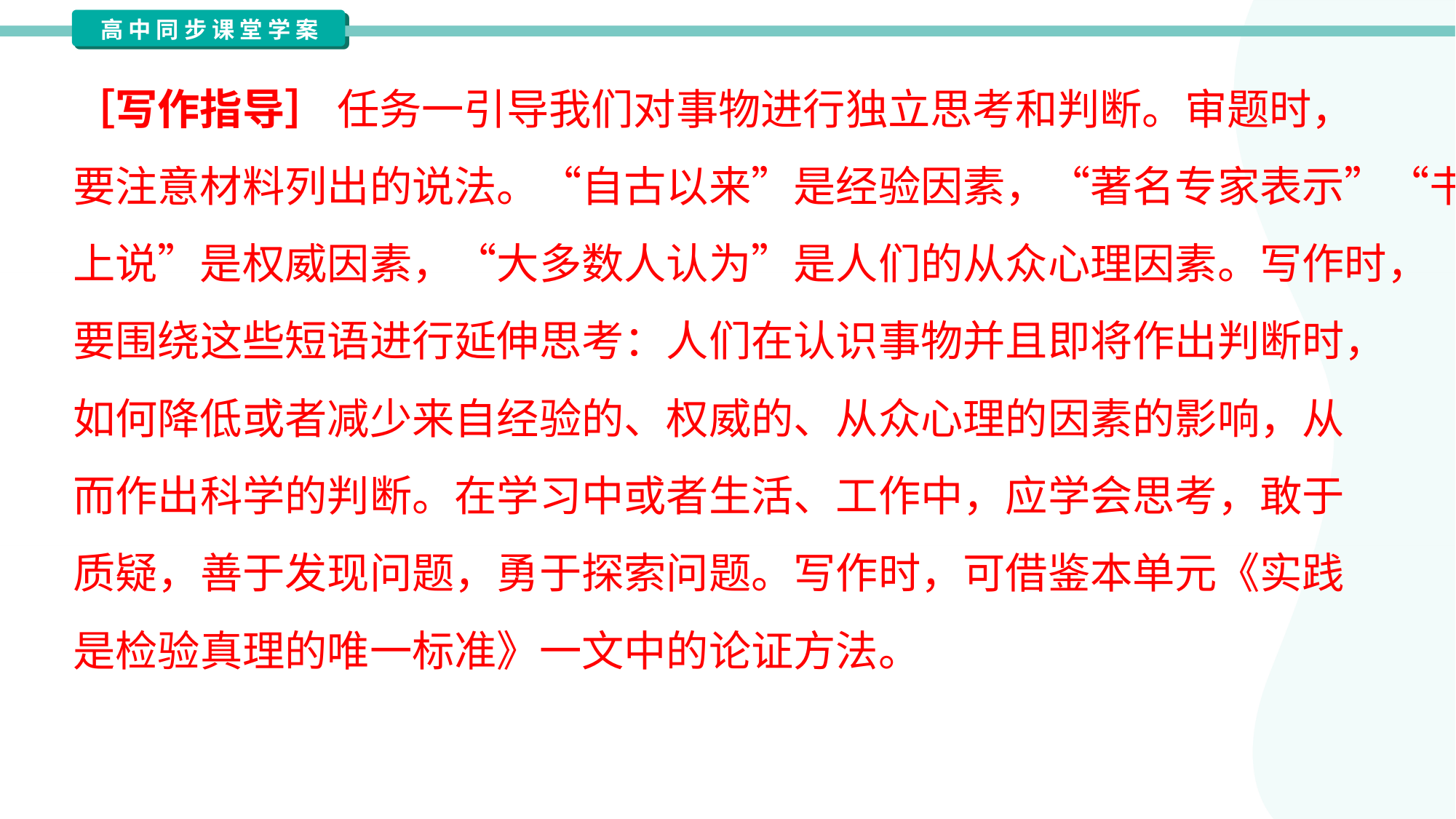

［写作指导］ 任务一引导我们对事物进行独立思考和判断。审题时，
要注意材料列出的说法。“自古以来”是经验因素，“著名专家表示”“书
上说”是权威因素，“大多数人认为”是人们的从众心理因素。写作时，
要围绕这些短语进行延伸思考：人们在认识事物并且即将作出判断时，
如何降低或者减少来自经验的、权威的、从众心理的因素的影响，从
而作出科学的判断。在学习中或者生活、工作中，应学会思考，敢于
质疑，善于发现问题，勇于探索问题。写作时，可借鉴本单元《实践
是检验真理的唯一标准》一文中的论证方法。